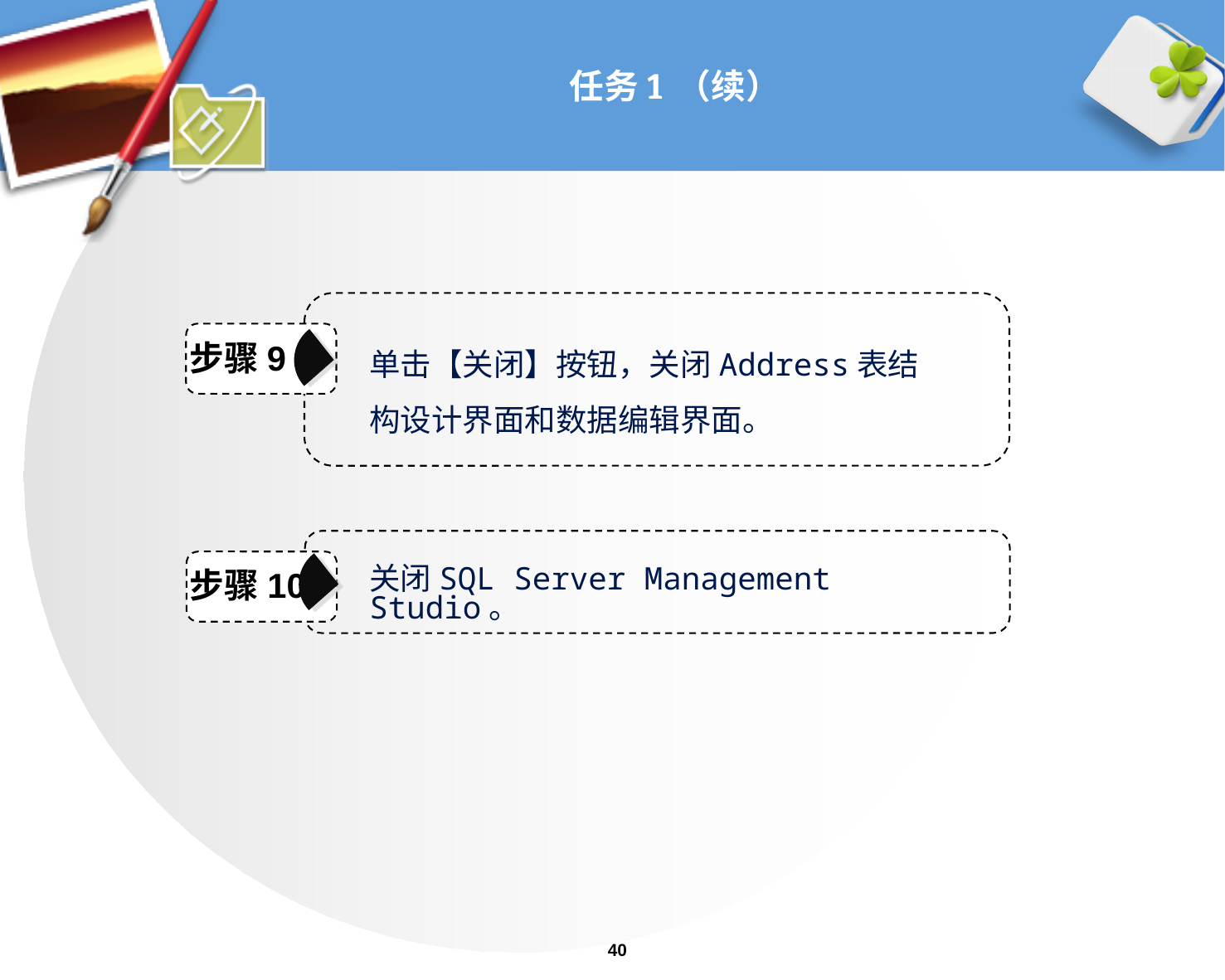

# 任务1 （续）

单击【关闭】按钮，关闭Address表结构设计界面和数据编辑界面。

步骤9

步骤10
关闭SQL Server Management Studio。

40